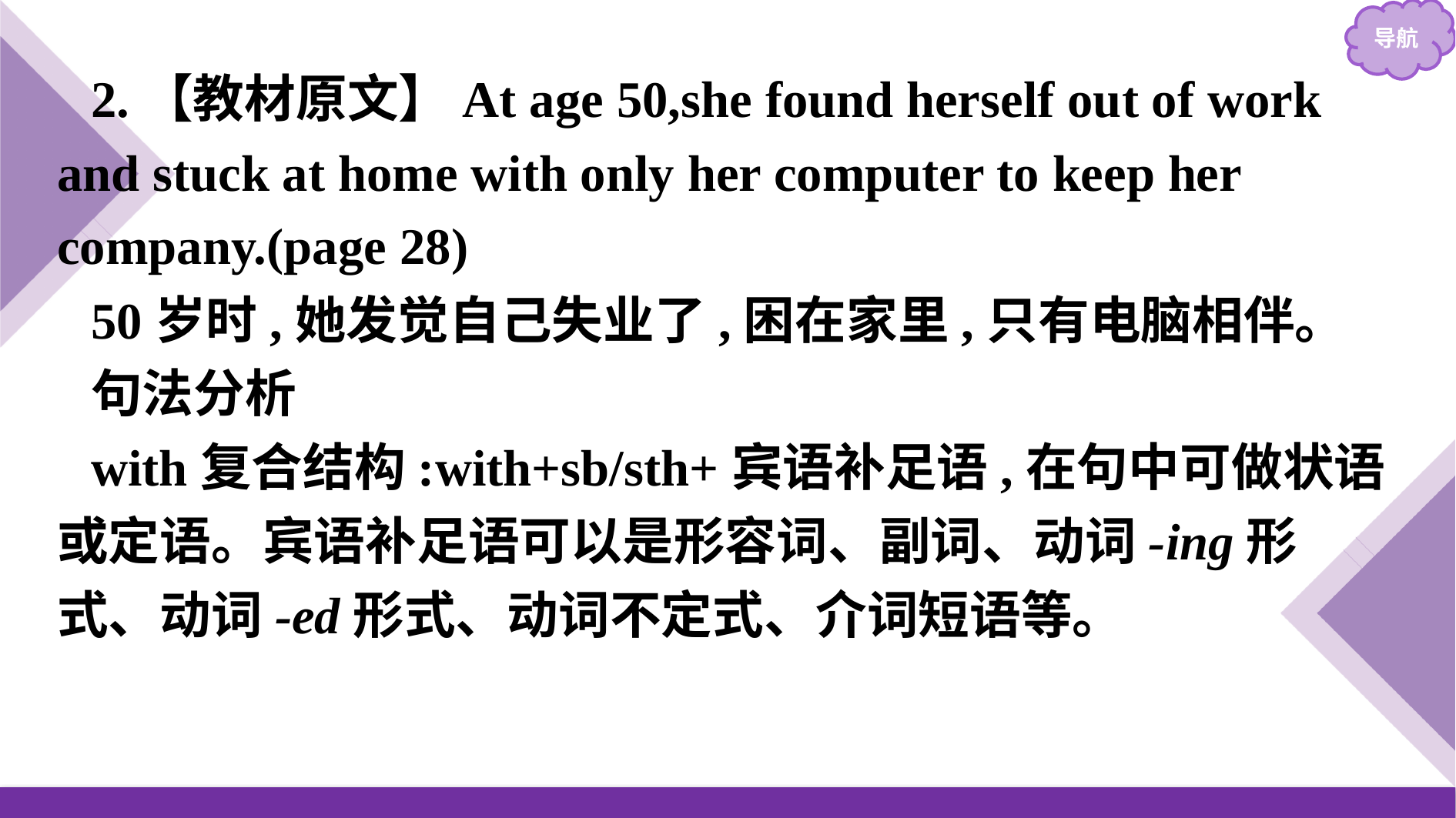

2.【教材原文】At age 50,she found herself out of work and stuck at home with only her computer to keep her company.(page 28)
50岁时,她发觉自己失业了,困在家里,只有电脑相伴。
句法分析
with复合结构:with+sb/sth+宾语补足语,在句中可做状语或定语。宾语补足语可以是形容词、副词、动词-ing形式、动词-ed形式、动词不定式、介词短语等。